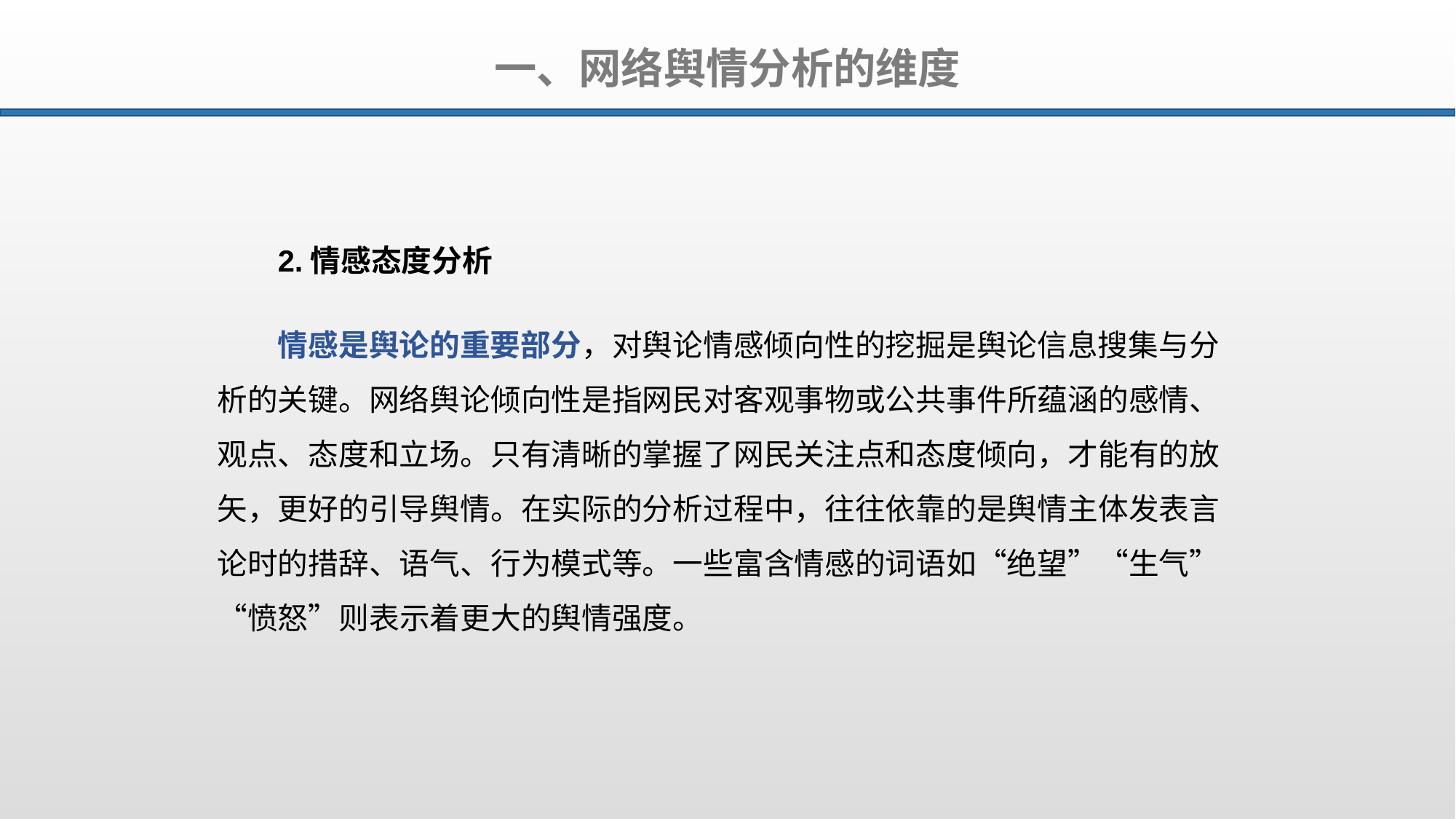

一、网络舆情分析的维度

2.情感态度分析
情感是舆论的重要部分，对舆论情感倾向性的挖掘是舆论信息搜集与分析的关键。网络舆论倾向性是指网民对客观事物或公共事件所蕴涵的感情、观点、态度和立场。只有清晰的掌握了网民关注点和态度倾向，才能有的放矢，更好的引导舆情。在实际的分析过程中，往往依靠的是舆情主体发表言论时的措辞、语气、行为模式等。一些富含情感的词语如“绝望”“生气”“愤怒”则表示着更大的舆情强度。